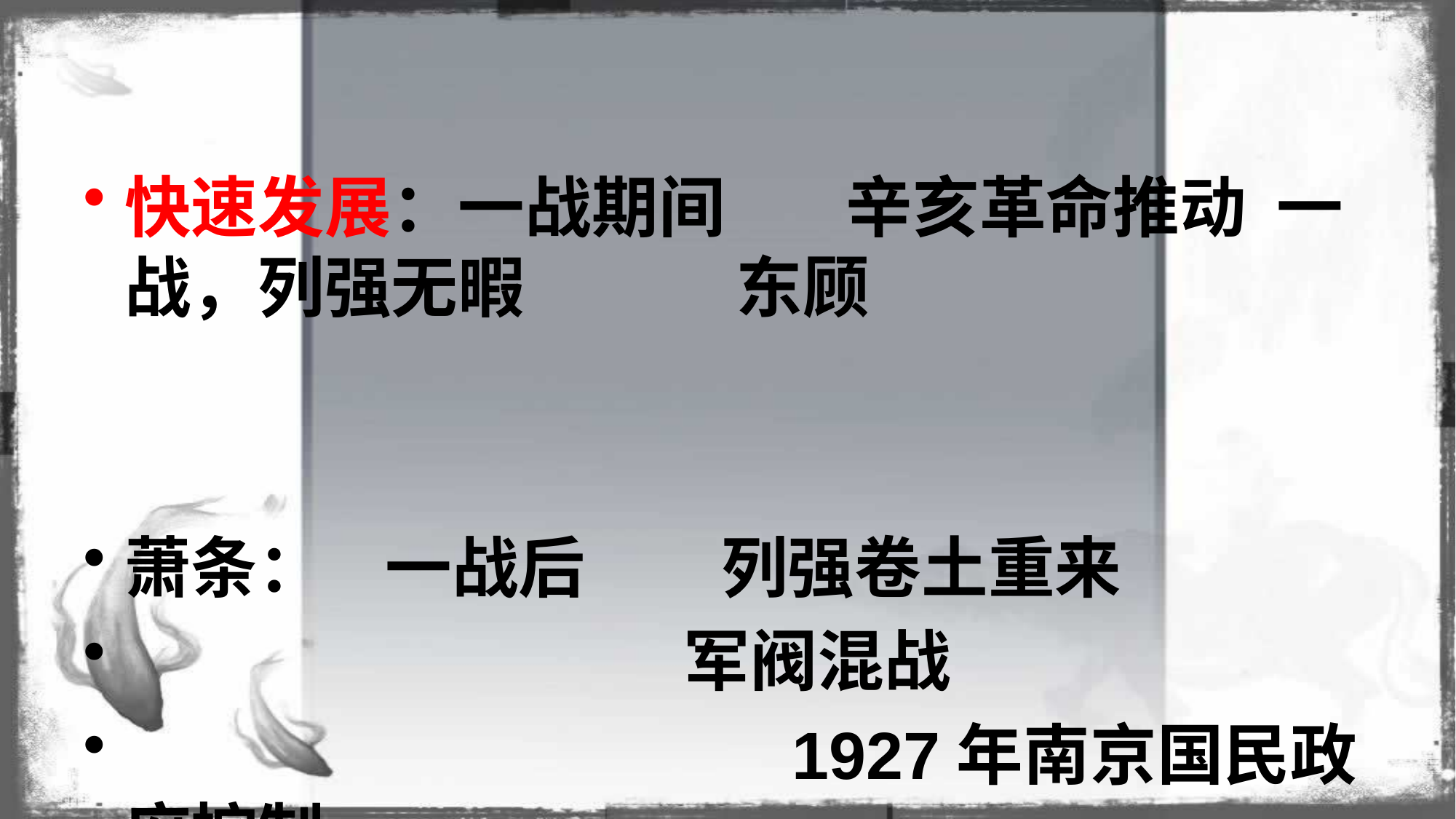

#
快速发展：一战期间        辛亥革命推动  一战，列强无暇              东顾

萧条：    一战后         列强卷土重来
                                    军阀混战
                                    1927年南京国民政府控制